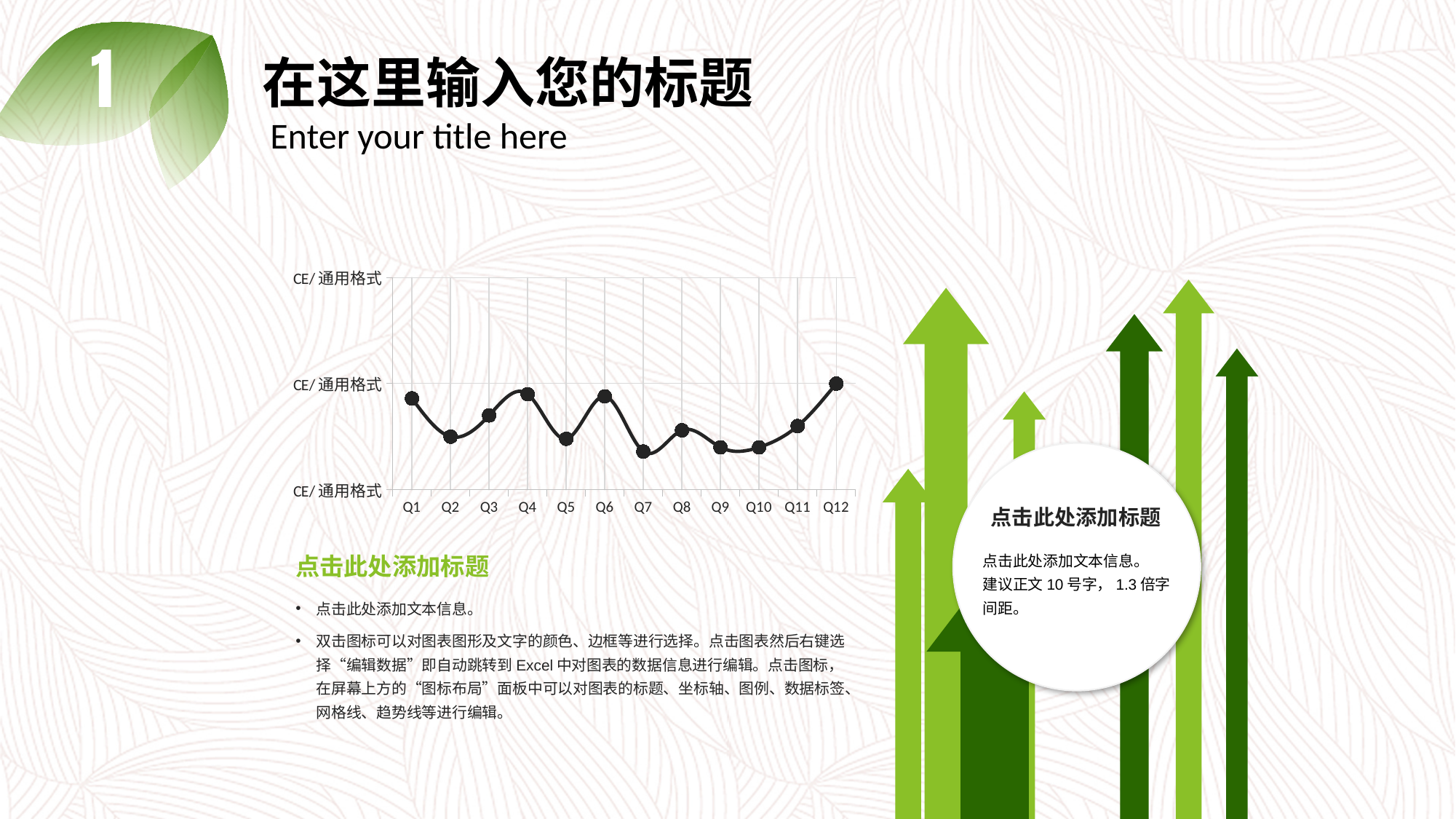

1
在这里输入您的标题
 Enter your title here

### Chart

| Category | 业绩 |
|---|---|
| Q1 | 4.3 |
| Q2 | 2.5 |
| Q3 | 3.5 |
| Q4 | 4.5 |
| Q5 | 2.4 |
| Q6 | 4.4 |
| Q7 | 1.8 |
| Q8 | 2.8 |
| Q9 | 2.0 |
| Q10 | 2.0 |
| Q11 | 3.0 |
| Q12 | 5.0 |

点击此处添加标题
点击此处添加文本信息。
建议正文10号字，1.3倍字间距。

点击此处添加标题

点击此处添加文本信息。
双击图标可以对图表图形及文字的颜色、边框等进行选择。点击图表然后右键选择“编辑数据”即自动跳转到Excel中对图表的数据信息进行编辑。点击图标，在屏幕上方的“图标布局”面板中可以对图表的标题、坐标轴、图例、数据标签、网格线、趋势线等进行编辑。